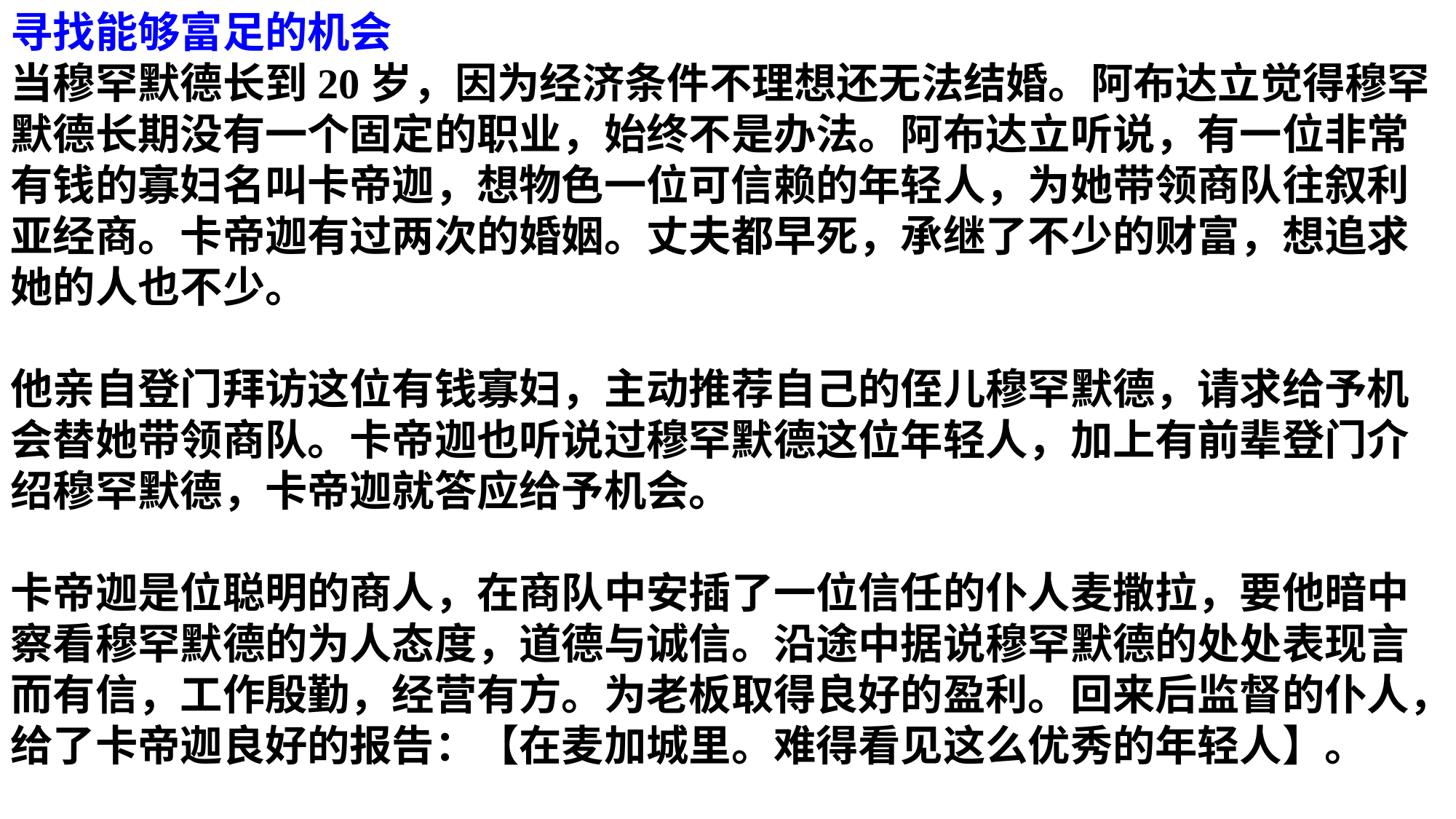

寻找能够富足的机会
当穆罕默德长到20岁，因为经济条件不理想还无法结婚。阿布达立觉得穆罕默德长期没有一个固定的职业，始终不是办法。阿布达立听说，有一位非常有钱的寡妇名叫卡帝迦，想物色一位可信赖的年轻人，为她带领商队往叙利亚经商。卡帝迦有过两次的婚姻。丈夫都早死，承继了不少的财富，想追求她的人也不少。

他亲自登门拜访这位有钱寡妇，主动推荐自己的侄儿穆罕默德，请求给予机会替她带领商队。卡帝迦也听说过穆罕默德这位年轻人，加上有前辈登门介绍穆罕默德，卡帝迦就答应给予机会。

卡帝迦是位聪明的商人，在商队中安插了一位信任的仆人麦撒拉，要他暗中察看穆罕默德的为人态度，道德与诚信。沿途中据说穆罕默德的处处表现言而有信，工作殷勤，经营有方。为老板取得良好的盈利。回来后监督的仆人，给了卡帝迦良好的报告：【在麦加城里。难得看见这么优秀的年轻人】。